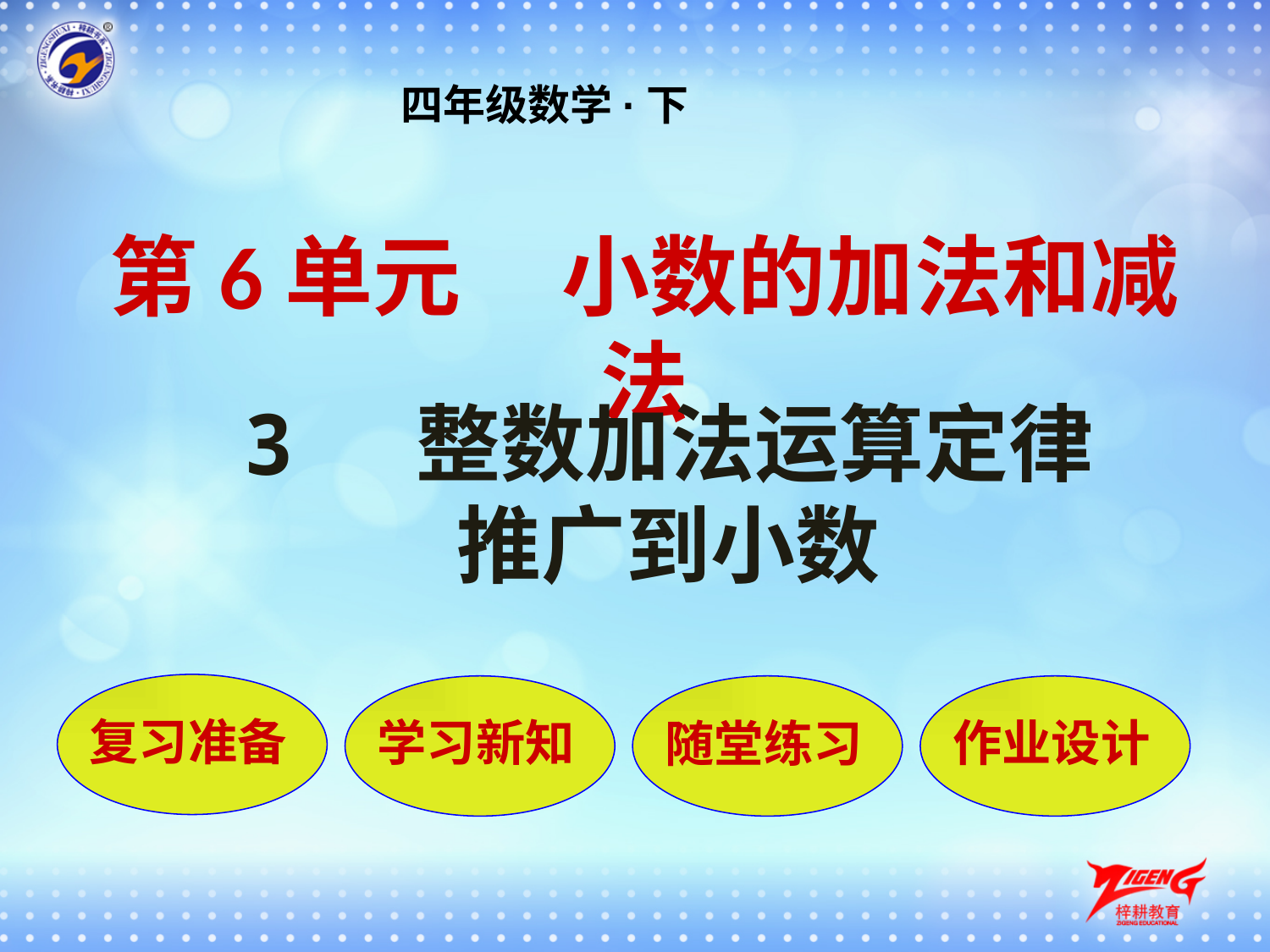

四年级数学·下
第6单元     小数的加法和减法
3  整数加法运算定律推广到小数

复习准备

学习新知

随堂练习

作业设计